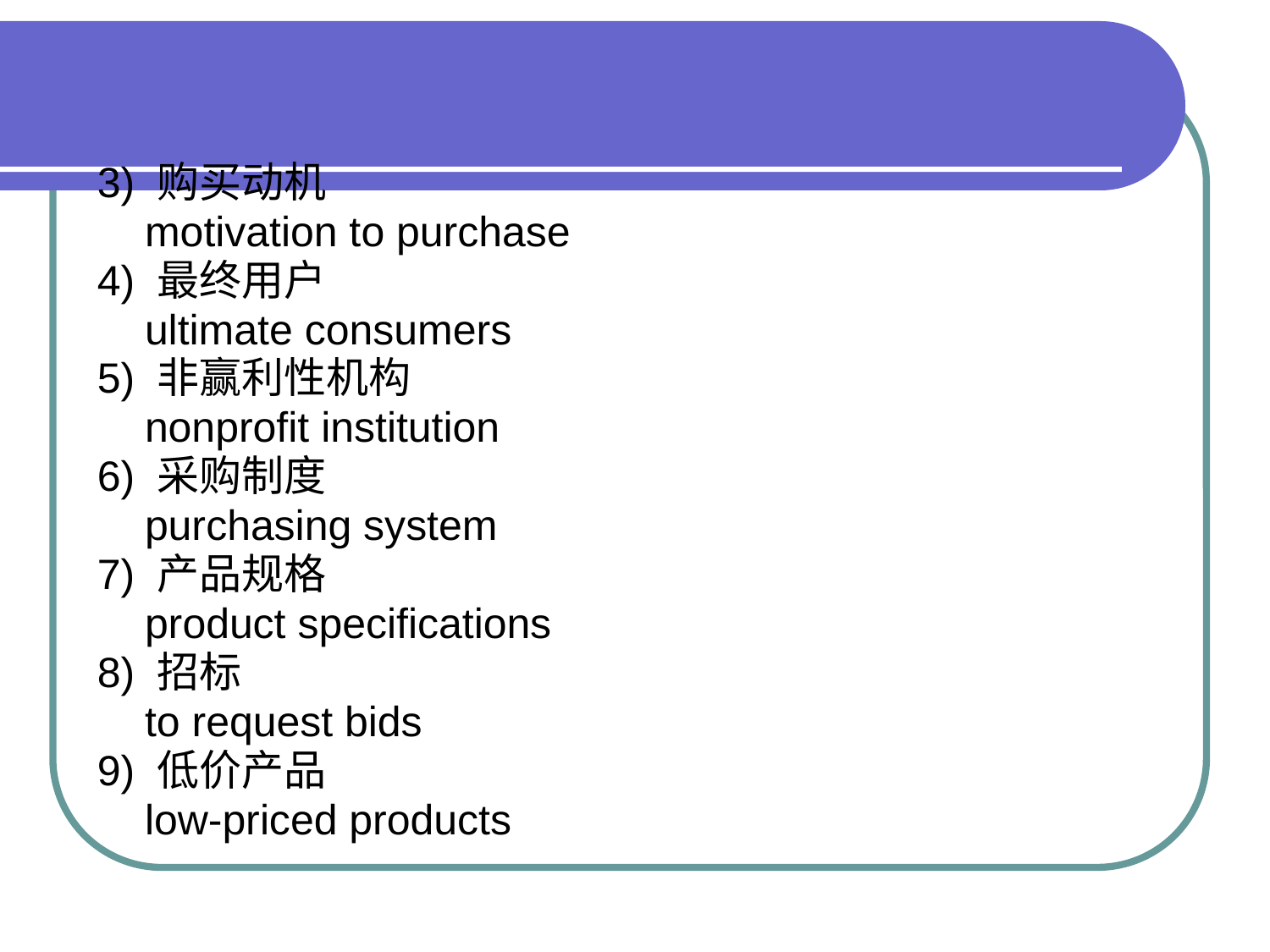

#
3) 购买动机
    motivation to purchase
4) 最终用户
    ultimate consumers
5) 非赢利性机构
    nonprofit institution
6) 采购制度
    purchasing system
7) 产品规格
    product specifications
8) 招标
    to request bids
9) 低价产品
    low-priced products